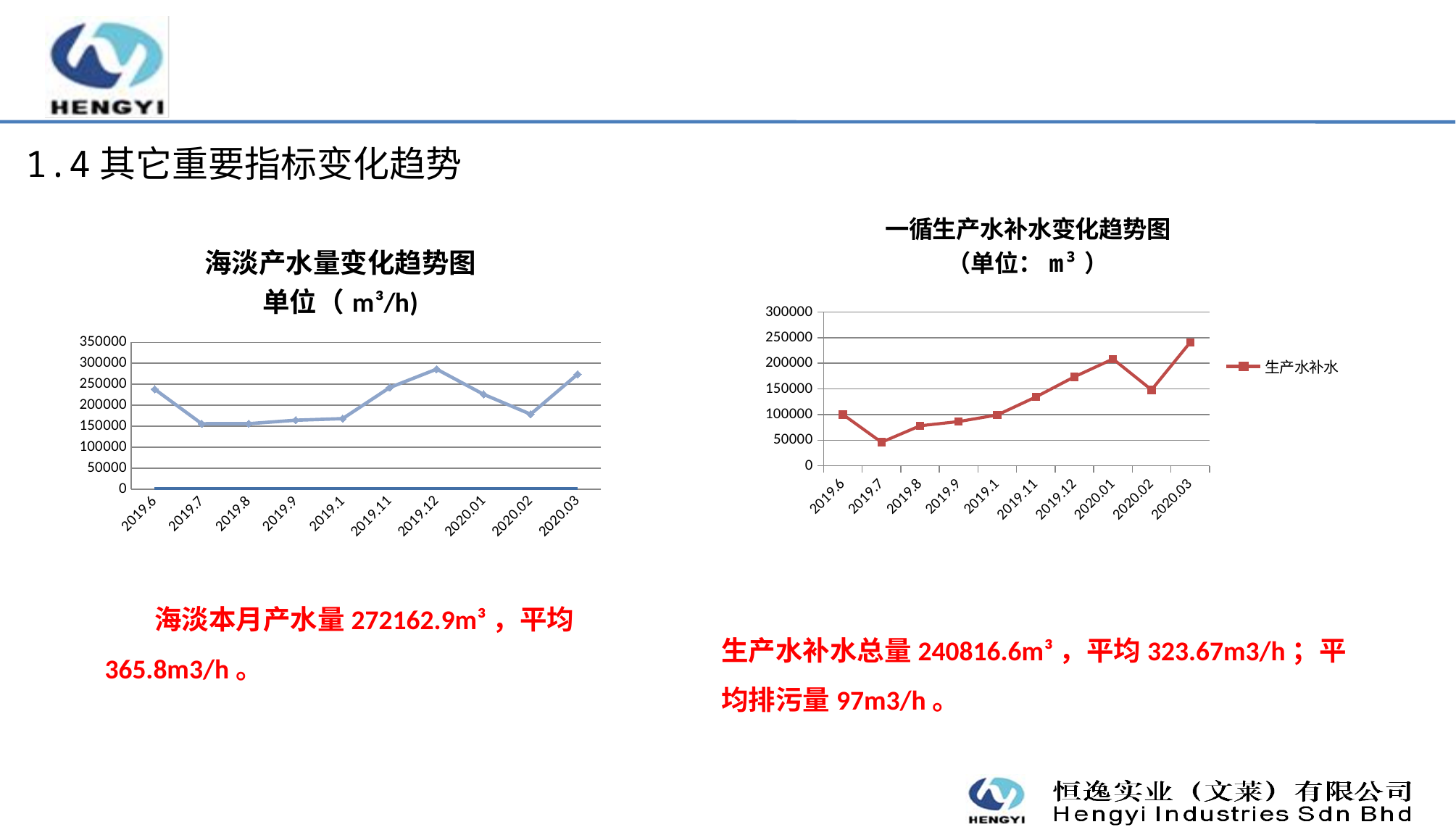

1.4其它重要指标变化趋势

### Chart: 一循生产水补水变化趋势图
（单位：m³）

| Category | 生产水补水 |
|---|---|
| 2019.6 | 100134.8 |
| 2019.7 | 45985.70000000001 |
| 2019.8 | 78110.5 |
| 2019.9 | 86312.29999999999 |
| 2019.1 | 99131.40000000002 |
| 2019.11 | 134301.0 |
| 2019.12 | 173559.5 |
| 2020.01 | 208473.3 |
| 2020.02 | 148085.7 |
| 2020.03 | 240816.1 |

### Chart: 海淡产水量变化趋势图
单位（m³/h)

| Category | 日 期 | 海淡产水 |
|---|---|---|
| 2019.6 | 2019.6 | 236247.0 |
| 2019.7 | 2019.7 | 154142.20000000007 |
| 2019.8 | 2019.8 | 154320.59999999998 |
| 2019.9 | 2019.9 | 162562.5 |
| 2019.1 | 2019.1 | 166286.09999999998 |
| 2019.11 | 2019.11 | 240187.30000000005 |
| 2019.12 | 2019.12 | 284171.8 |
| 2020.01 | 2020.01 | 224025.2999999998 |
| 2020.02 | 2020.02 | 176786.5 |
| 2020.03 | 2020.03 | 272162.9 |
       生产水补水总量240816.6m³，平均323.67m3/h；平均排污量97m3/h。
       海淡本月产水量272162.9m³，平均365.8m3/h。